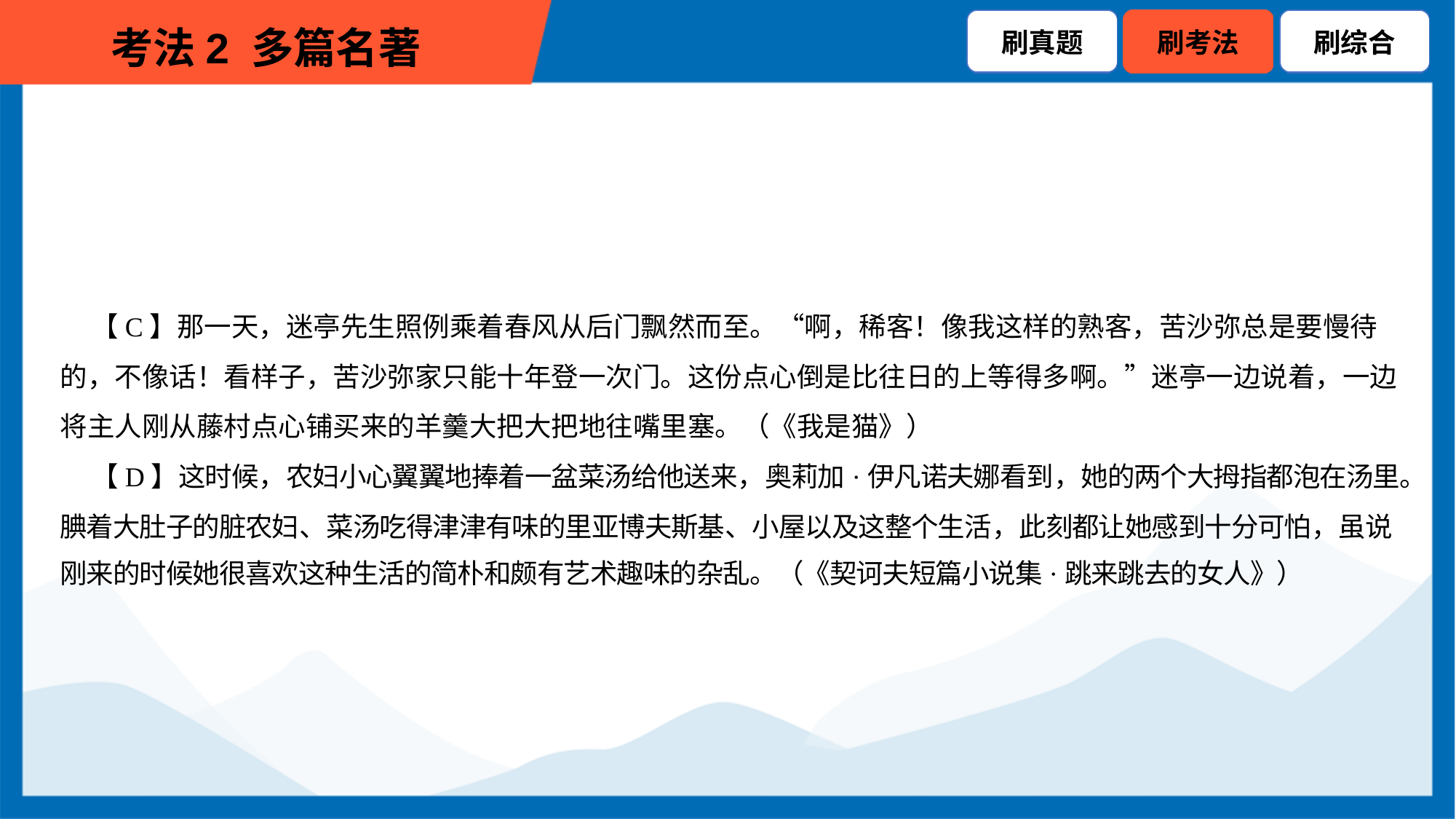

【C】那一天，迷亭先生照例乘着春风从后门飘然而至。“啊，稀客！像我这样的熟客，苦沙弥总是要慢待
的，不像话！看样子，苦沙弥家只能十年登一次门。这份点心倒是比往日的上等得多啊。”迷亭一边说着，一边
将主人刚从藤村点心铺买来的羊羹大把大把地往嘴里塞。（《我是猫》）
    【D】这时候，农妇小心翼翼地捧着一盆菜汤给他送来，奥莉加·伊凡诺夫娜看到，她的两个大拇指都泡在汤里。
腆着大肚子的脏农妇、菜汤吃得津津有味的里亚博夫斯基、小屋以及这整个生活，此刻都让她感到十分可怕，虽说
刚来的时候她很喜欢这种生活的简朴和颇有艺术趣味的杂乱。（《契诃夫短篇小说集·跳来跳去的女人》）